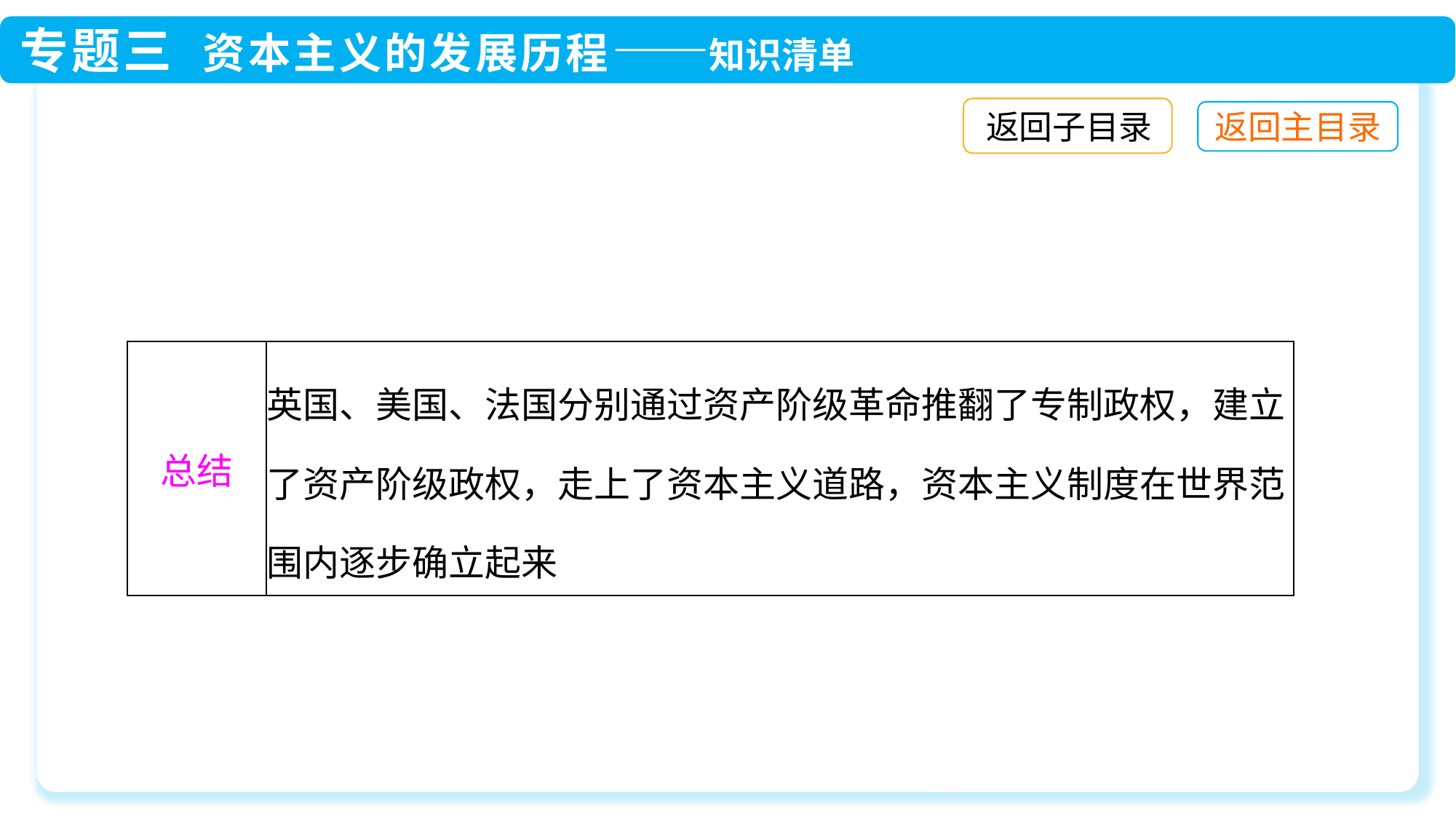

返回子目录
| 总结 | 英国、美国、法国分别通过资产阶级革命推翻了专制政权，建立了资产阶级政权，走上了资本主义道路，资本主义制度在世界范围内逐步确立起来 |
| --- | --- |